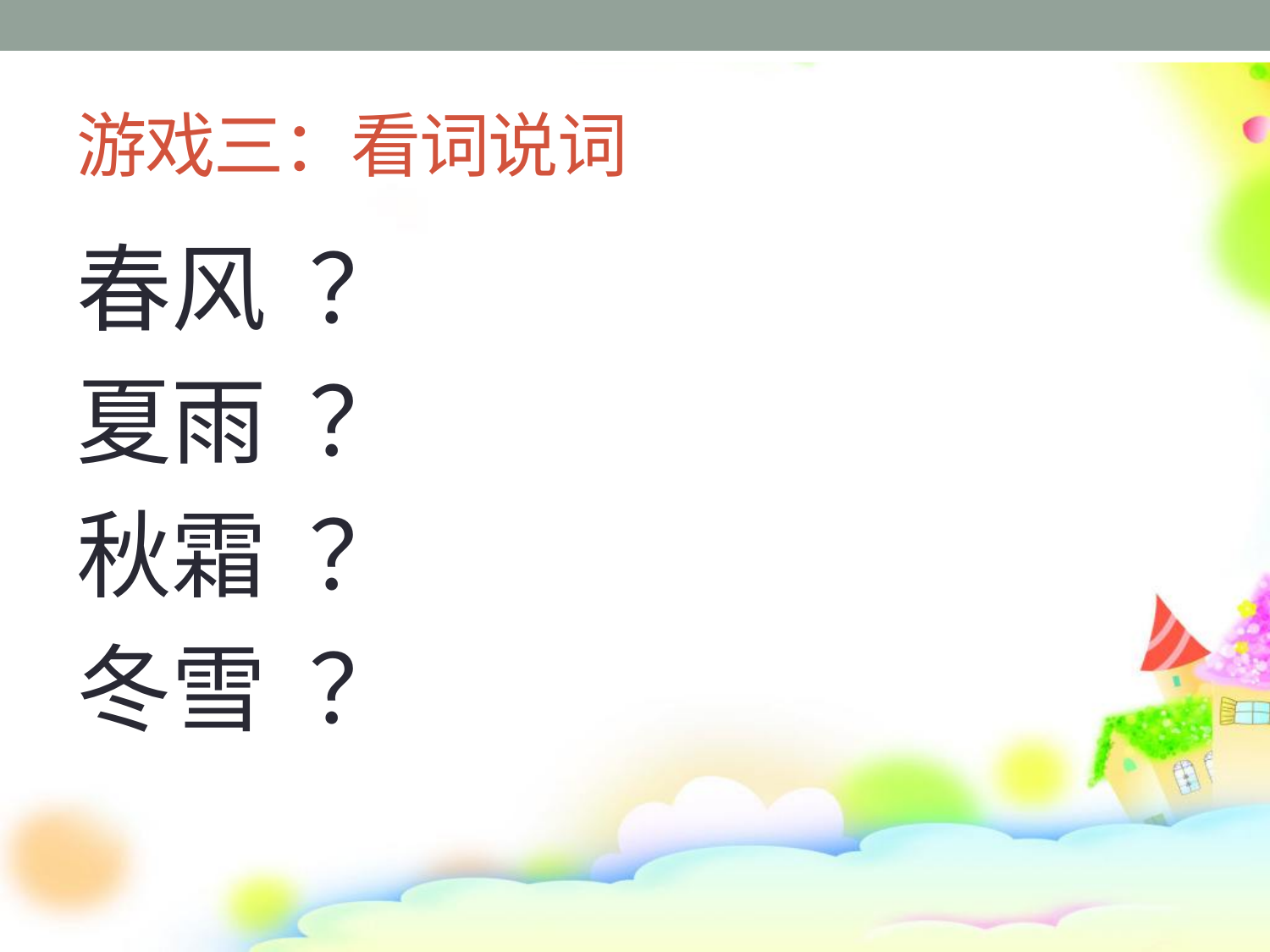

# 游戏三：看词说词
春风  ？
夏雨  ？
秋霜  ？
冬雪  ？